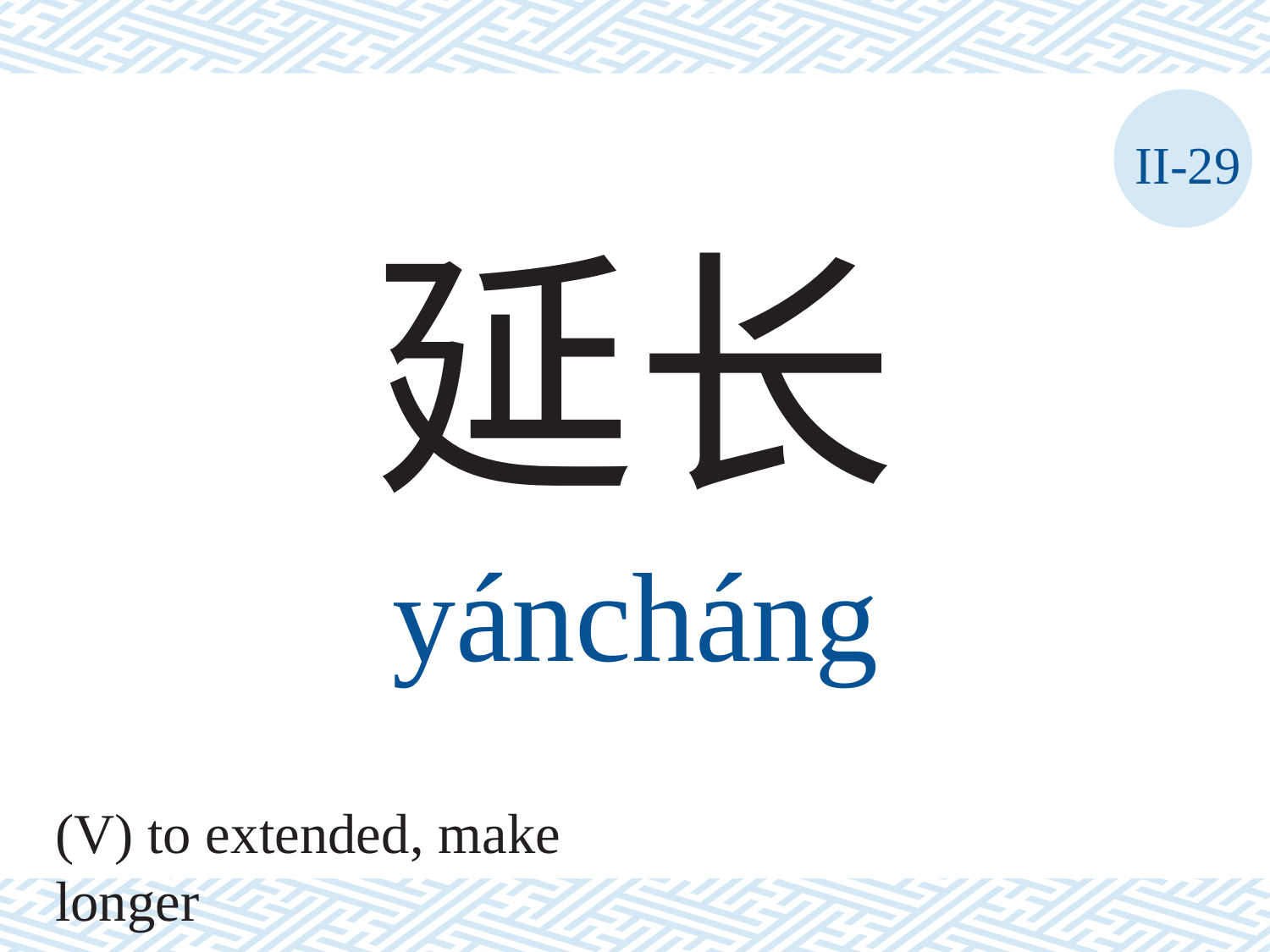

II-29
延长
yáncháng
(V) to extended, make longer